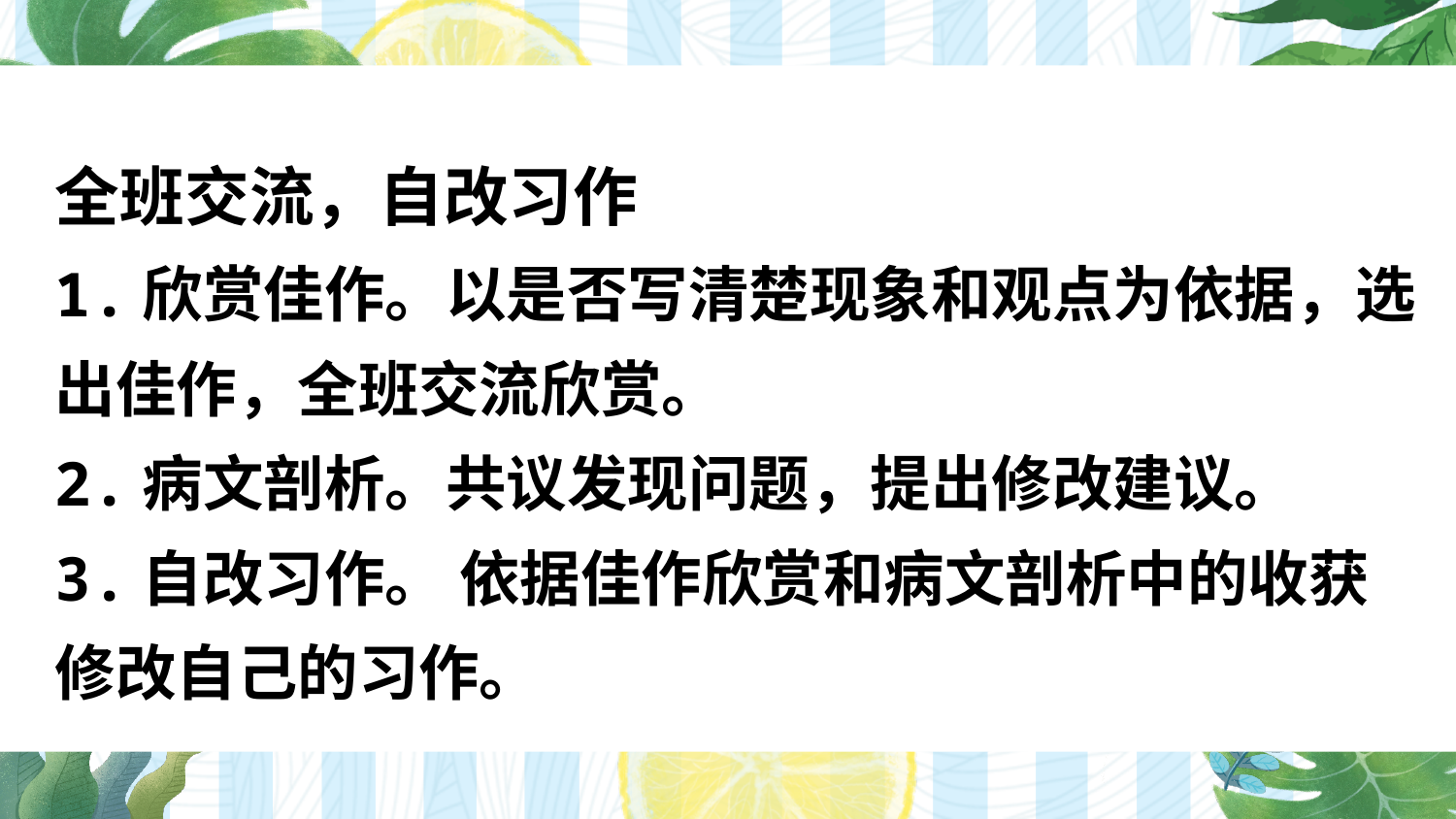

全班交流，自改习作
1.欣赏佳作。以是否写清楚现象和观点为依据，选出佳作，全班交流欣赏。
2.病文剖析。共议发现问题，提出修改建议。
3.自改习作。 依据佳作欣赏和病文剖析中的收获修改自己的习作。